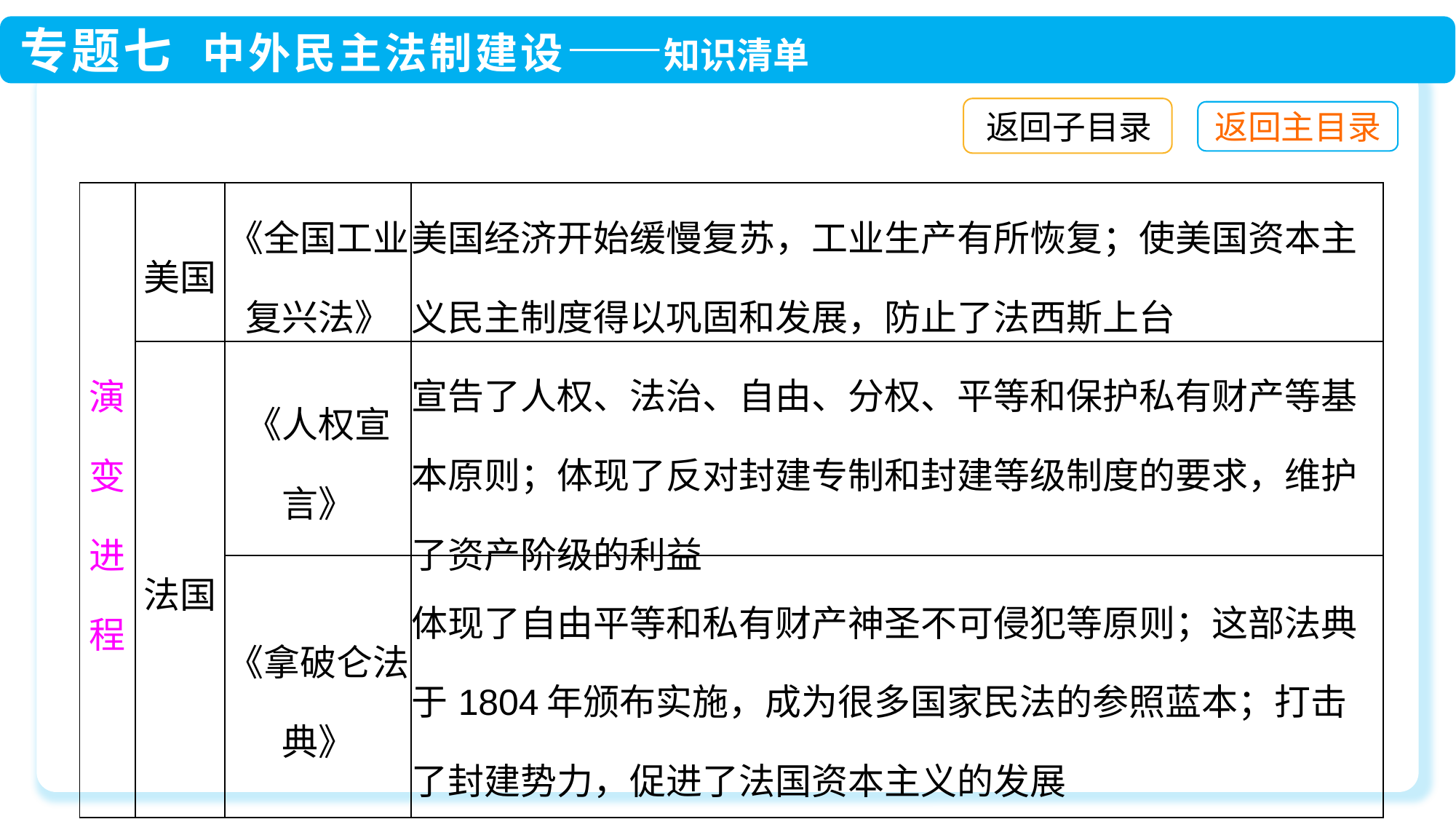

返回子目录
| 演变进程 | 美国 | 《全国工业复兴法》 | 美国经济开始缓慢复苏，工业生产有所恢复；使美国资本主义民主制度得以巩固和发展，防止了法西斯上台 |
| --- | --- | --- | --- |
|  | 法国 | 《人权宣言》 | 宣告了人权、法治、自由、分权、平等和保护私有财产等基本原则；体现了反对封建专制和封建等级制度的要求，维护了资产阶级的利益 |
|  |  | 《拿破仑法典》 | 体现了自由平等和私有财产神圣不可侵犯等原则；这部法典于1804年颁布实施，成为很多国家民法的参照蓝本；打击了封建势力，促进了法国资本主义的发展 |